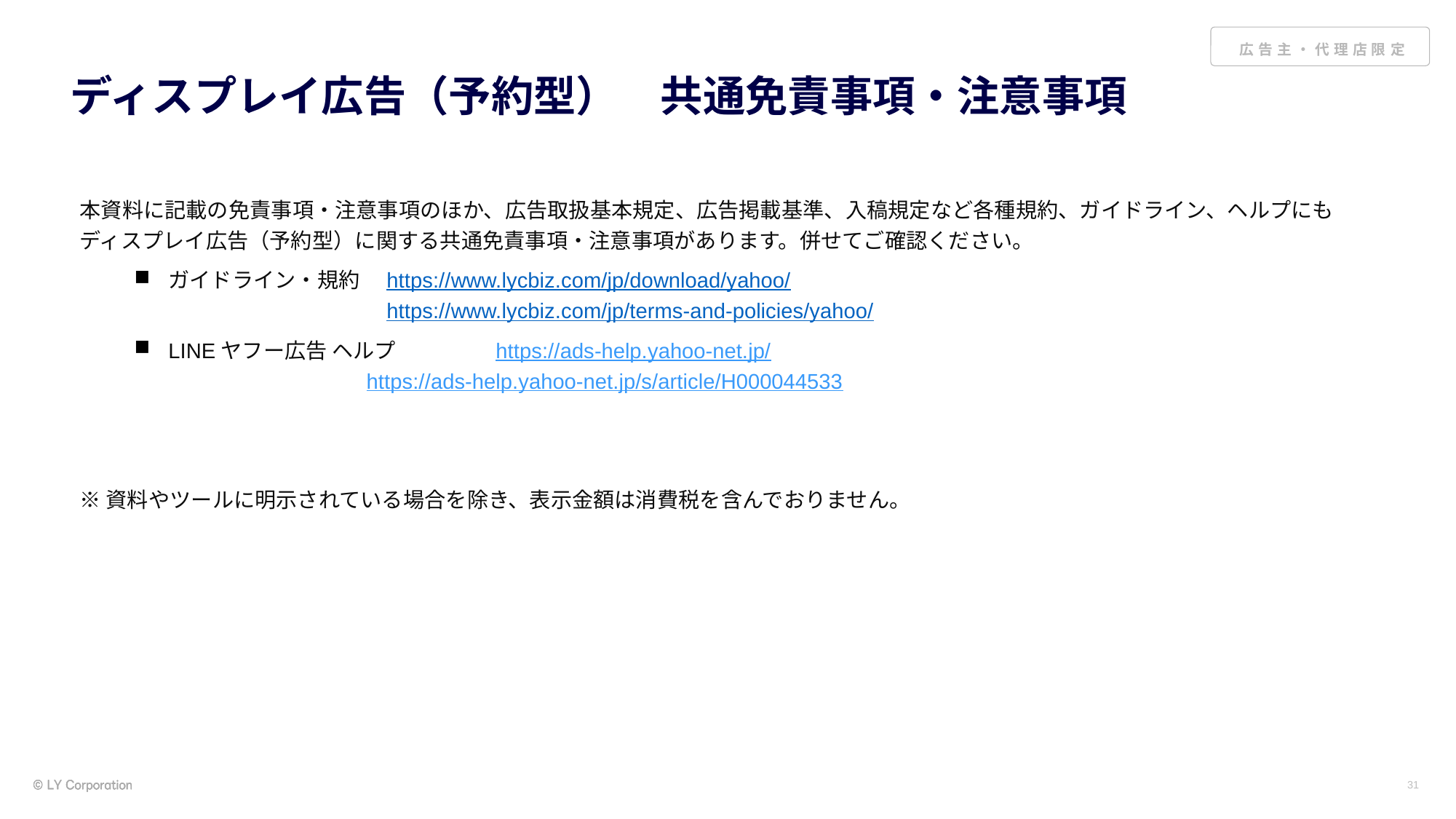

# ディスプレイ広告（予約型）　共通免責事項・注意事項
本資料に記載の免責事項・注意事項のほか、広告取扱基本規定、広告掲載基準、入稿規定など各種規約、ガイドライン、ヘルプにも
ディスプレイ広告（予約型）に関する共通免責事項・注意事項があります。併せてご確認ください。
ガイドライン・規約	https://www.lycbiz.com/jp/download/yahoo/
　　　　　　　　　	https://www.lycbiz.com/jp/terms-and-policies/yahoo/
LINEヤフー広告 ヘルプ	https://ads-help.yahoo-net.jp/
                                 https://ads-help.yahoo-net.jp/s/article/H000044533

※資料やツールに明示されている場合を除き、表示金額は消費税を含んでおりません。